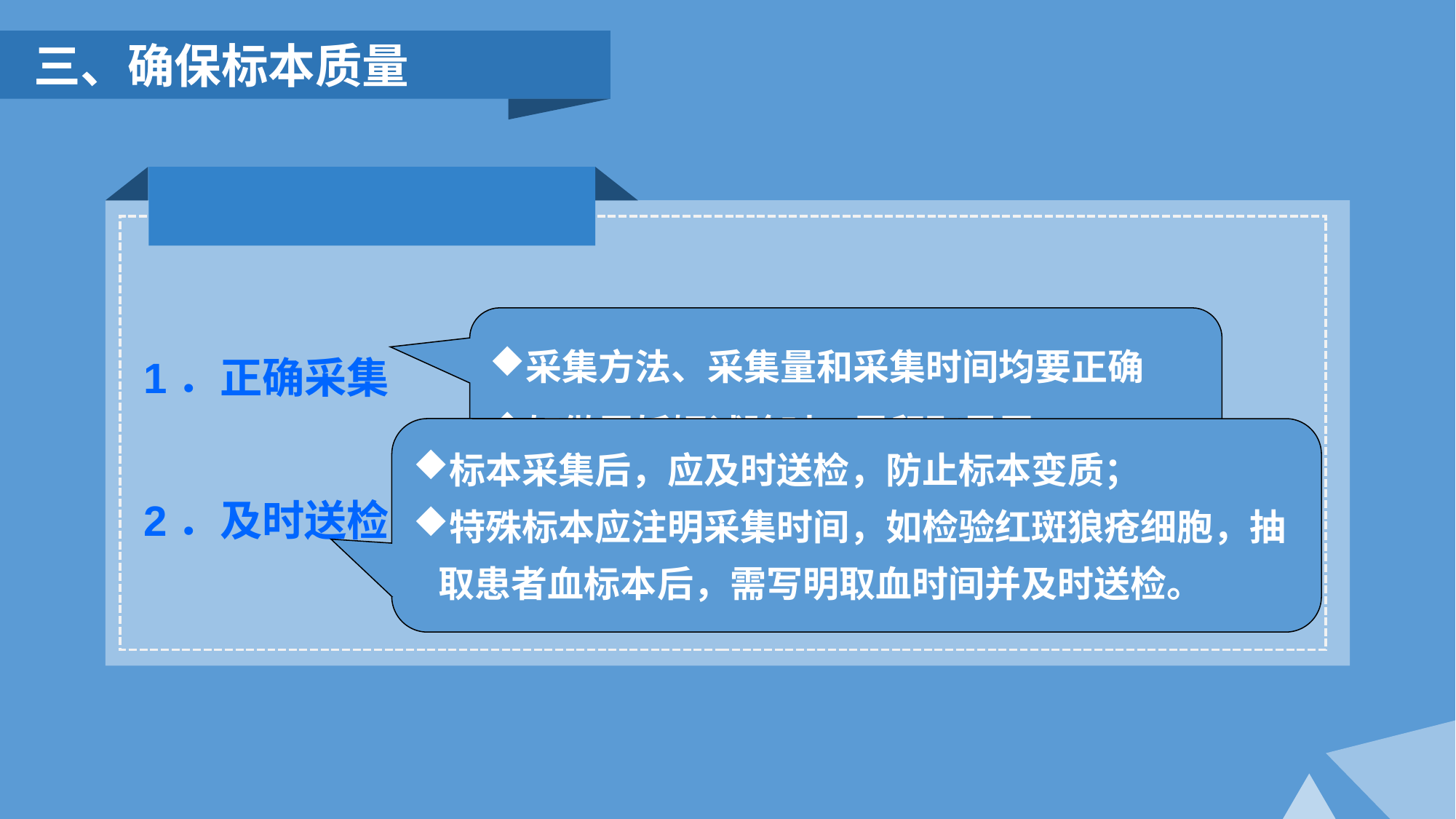

三、确保标本质量

1．正确采集
2．及时送检
采集方法、采集量和采集时间均要正确
如做尿妊娠试验时，需留取晨尿
标本采集后，应及时送检，防止标本变质；
特殊标本应注明采集时间，如检验红斑狼疮细胞，抽取患者血标本后，需写明取血时间并及时送检。